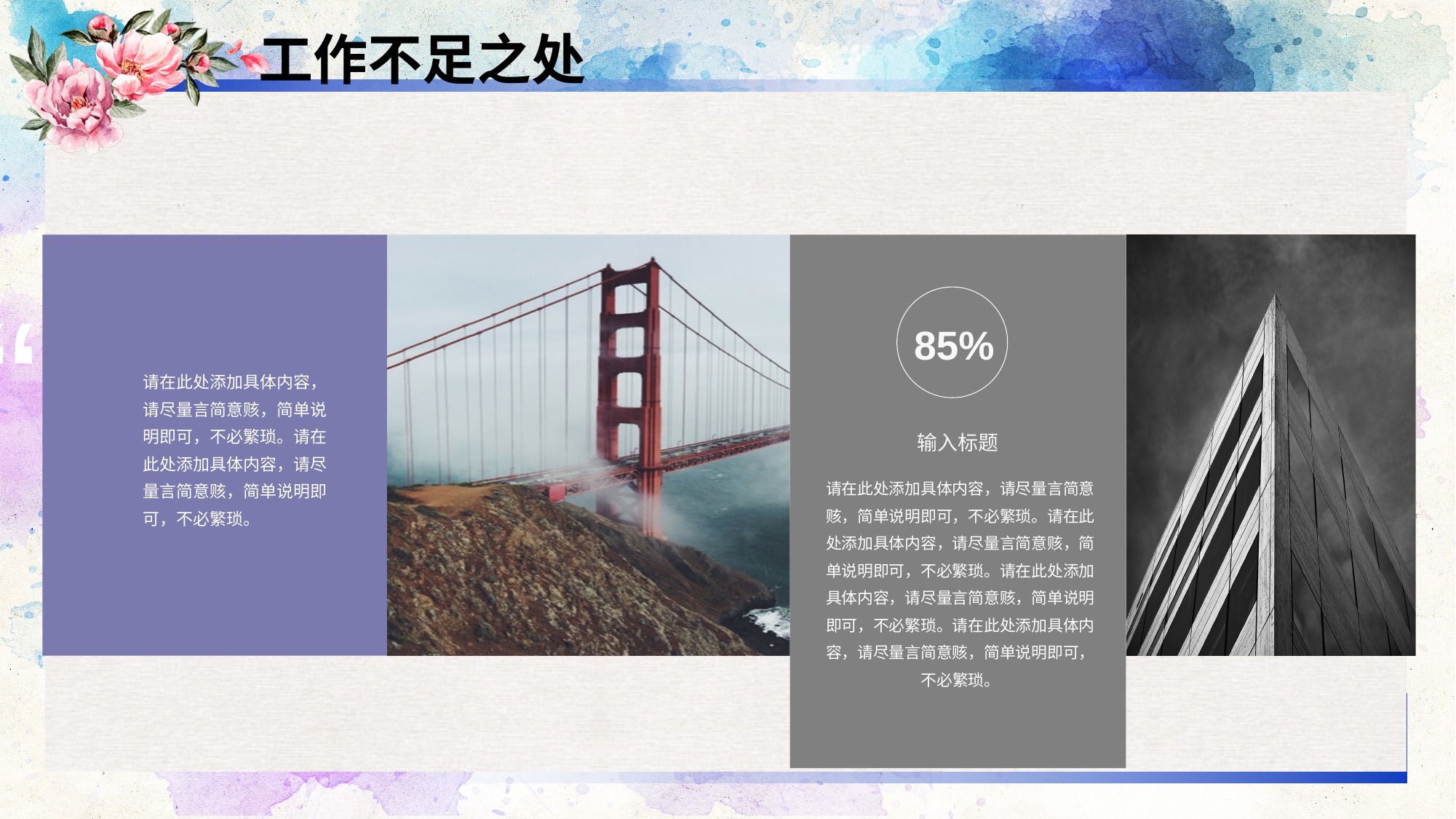

工作不足之处

“

85%
请在此处添加具体内容，请尽量言简意赅，简单说明即可，不必繁琐。请在此处添加具体内容，请尽量言简意赅，简单说明即可，不必繁琐。
输入标题
请在此处添加具体内容，请尽量言简意赅，简单说明即可，不必繁琐。请在此处添加具体内容，请尽量言简意赅，简单说明即可，不必繁琐。请在此处添加具体内容，请尽量言简意赅，简单说明即可，不必繁琐。请在此处添加具体内容，请尽量言简意赅，简单说明即可，不必繁琐。